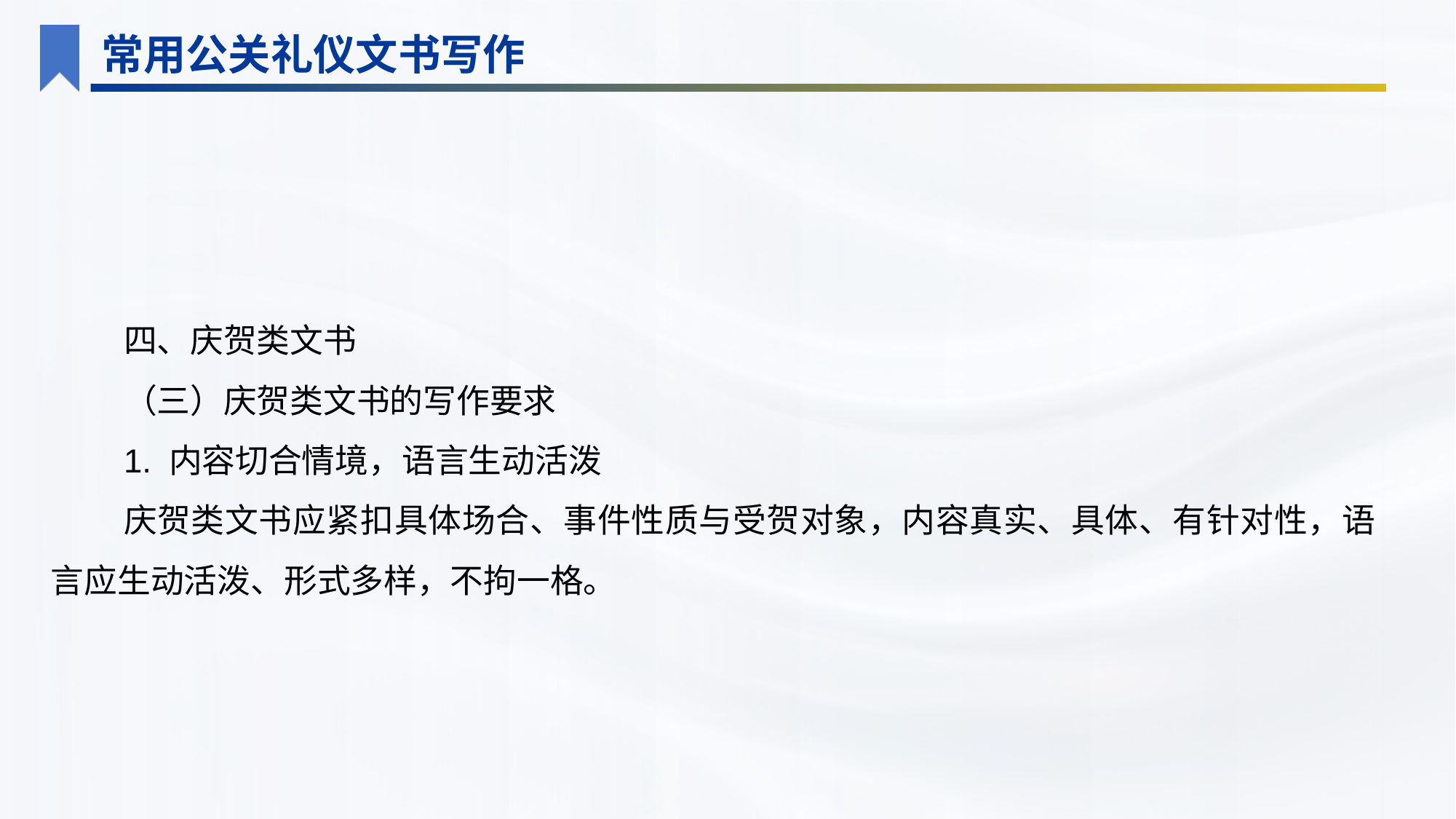

常用公关礼仪文书写作
四、庆贺类文书
（三）庆贺类文书的写作要求
1. 内容切合情境，语言生动活泼
庆贺类文书应紧扣具体场合、事件性质与受贺对象，内容真实、具体、有针对性，语言应生动活泼、形式多样，不拘一格。